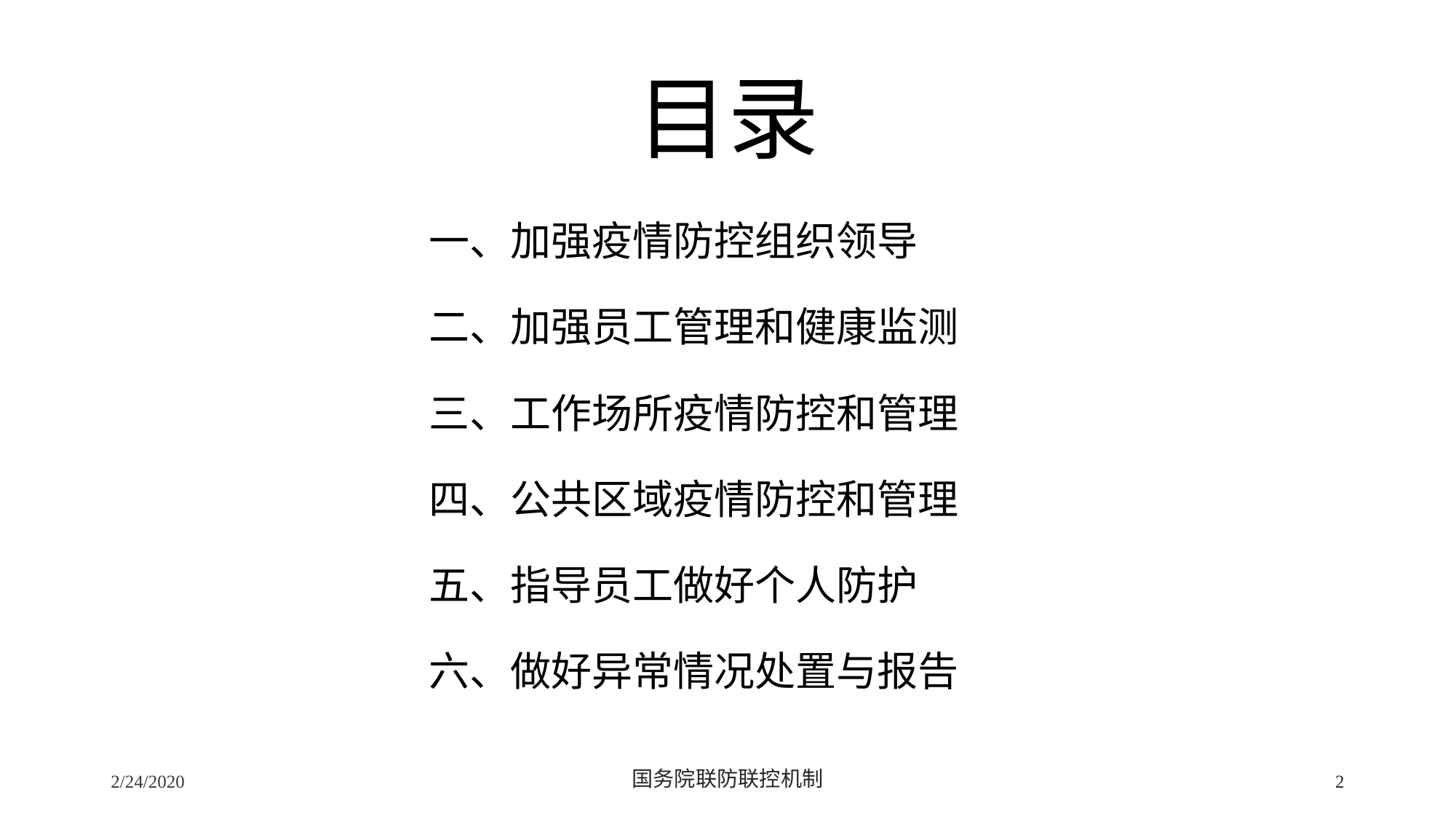

# 目录
一、加强疫情防控组织领导
二、加强员工管理和健康监测
三、工作场所疫情防控和管理
四、公共区域疫情防控和管理
五、指导员工做好个人防护
六、做好异常情况处置与报告
2/24/2020
国务院联防联控机制
2